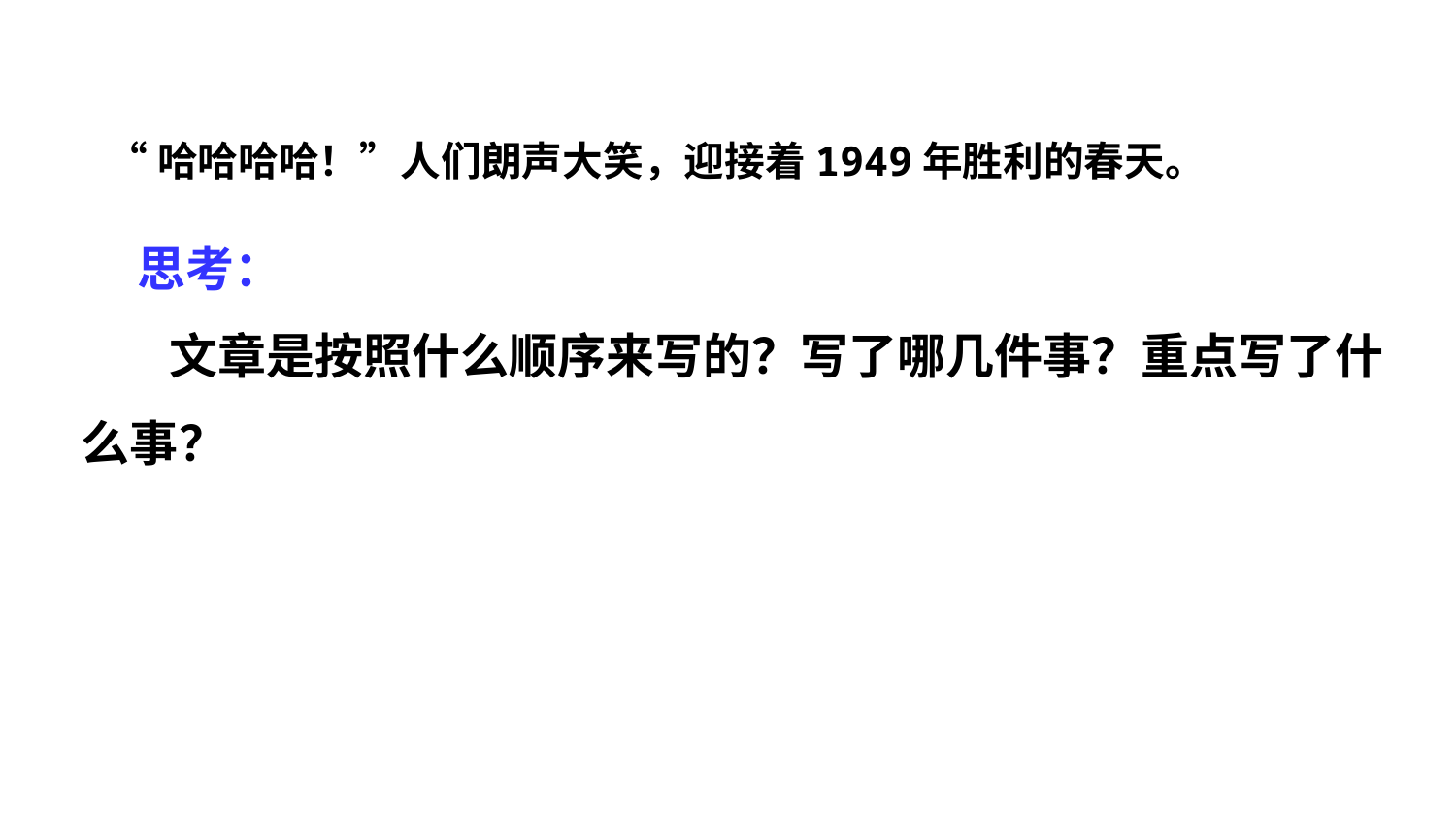

“哈哈哈哈！”人们朗声大笑，迎接着1949年胜利的春天。
    思考：
       文章是按照什么顺序来写的？写了哪几件事？重点写了什么事？